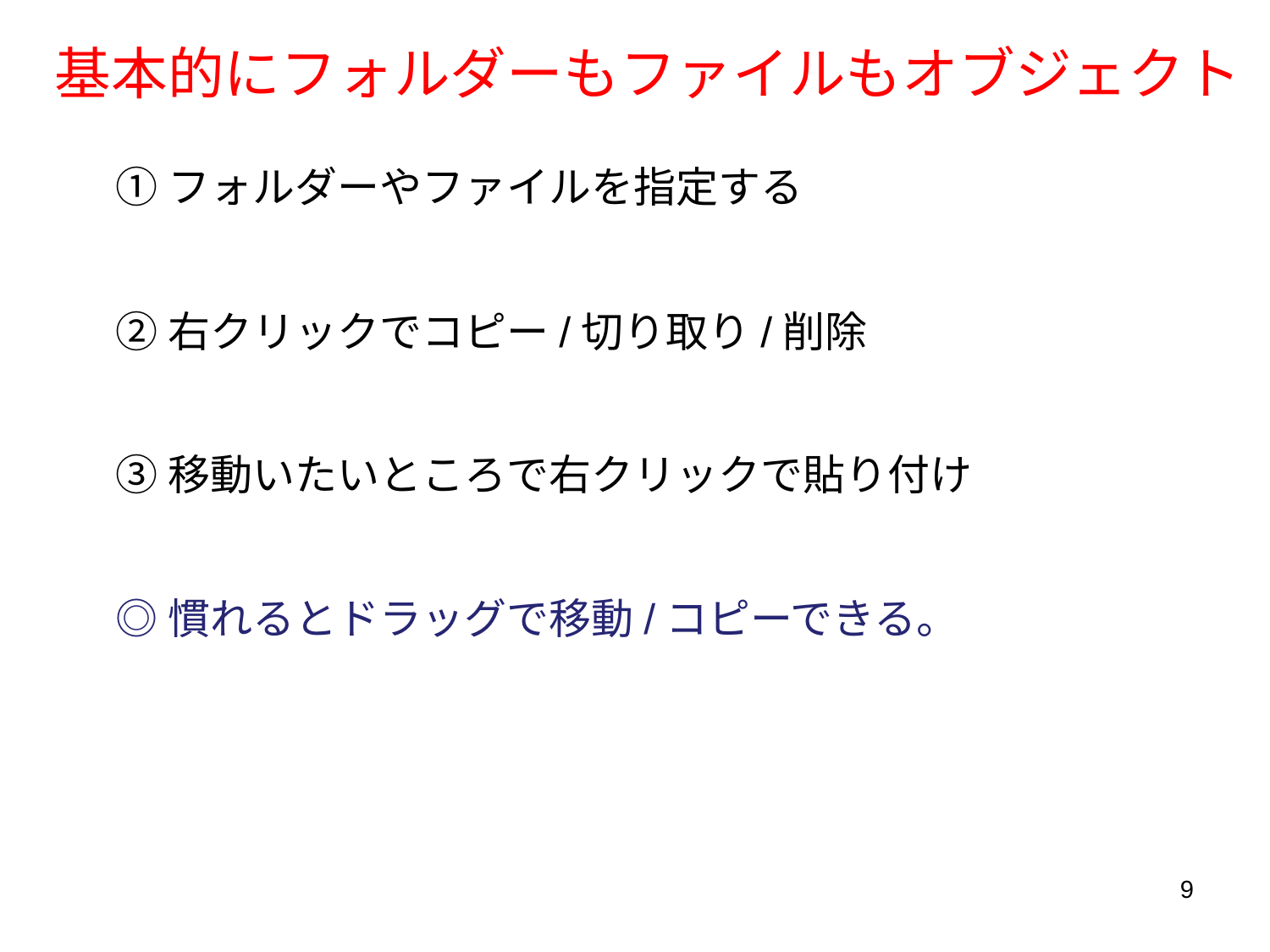

基本的にフォルダーもファイルもオブジェクト
①フォルダーやファイルを指定する

②右クリックでコピー/切り取り/削除

③移動いたいところで右クリックで貼り付け

◎慣れるとドラッグで移動/コピーできる。

9